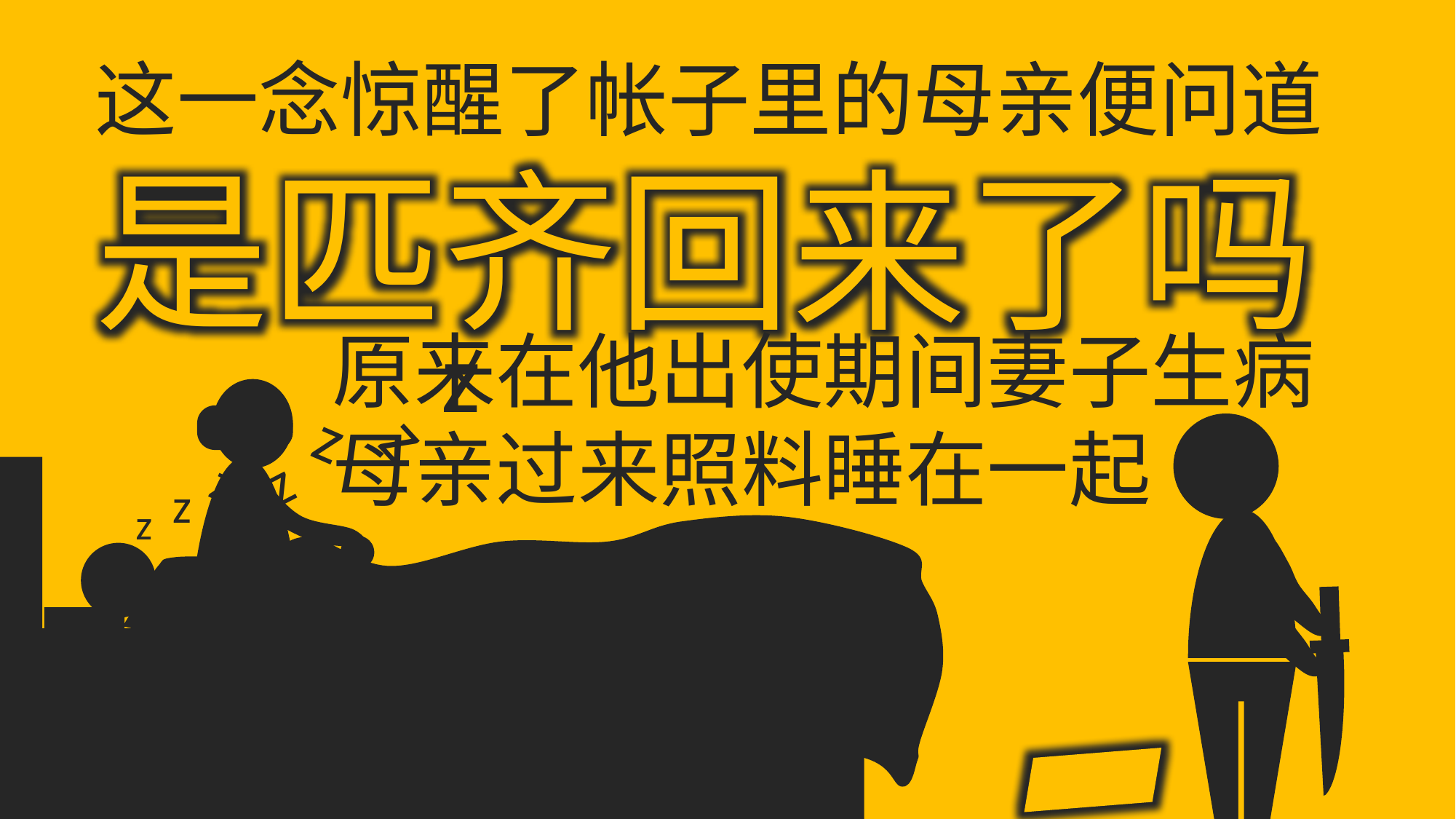

这一念惊醒了帐子里的母亲便问道
是匹齐回来了吗

z
z
z
z
z
z
z
原来在他出使期间妻子生病
母亲过来照料睡在一起